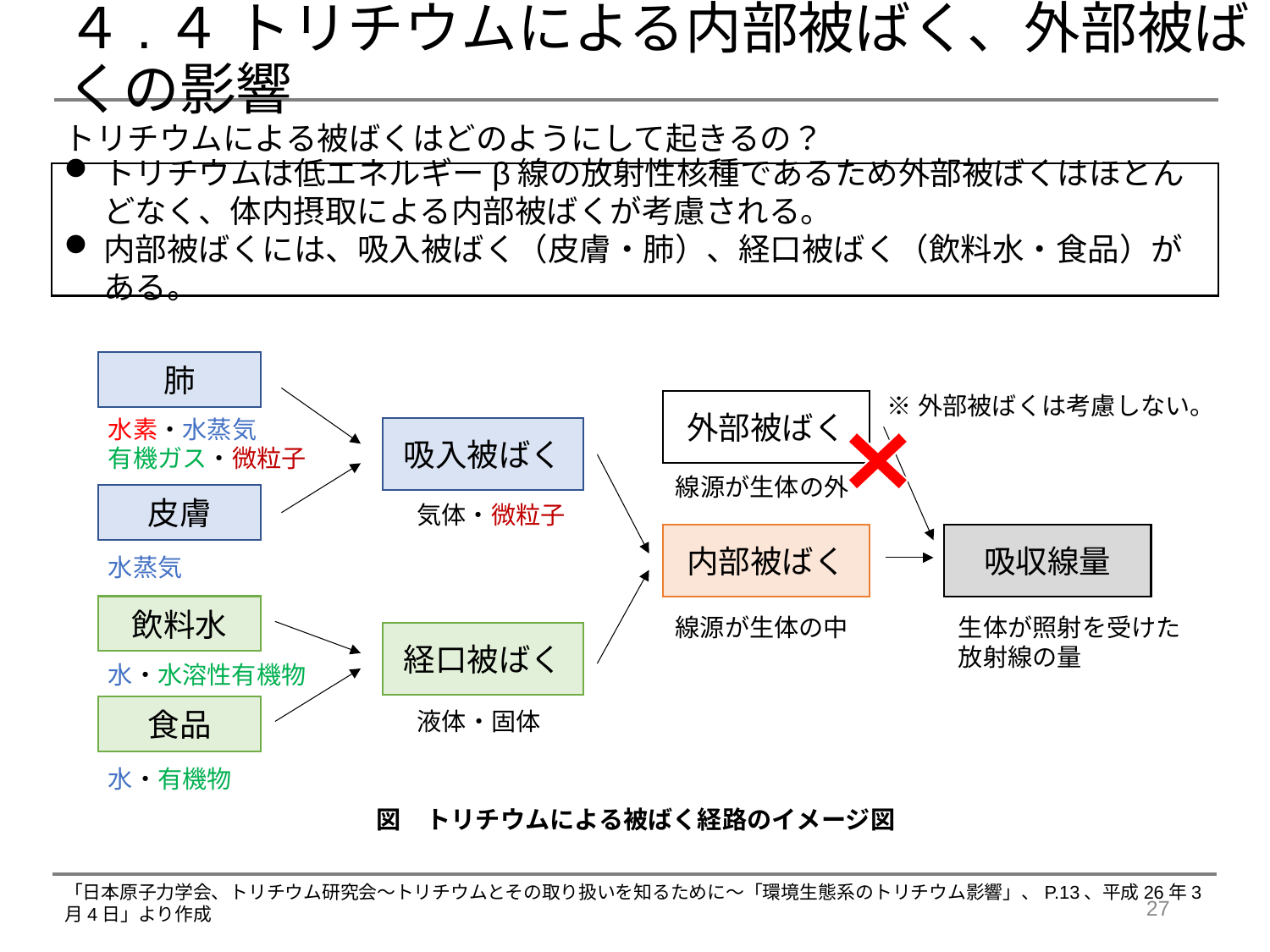

# ４.４ トリチウムによる内部被ばく、外部被ばくの影響
トリチウムによる被ばくはどのようにして起きるの？
トリチウムは低エネルギーβ線の放射性核種であるため外部被ばくはほとんどなく、体内摂取による内部被ばくが考慮される。
内部被ばくには、吸入被ばく（皮膚・肺）、経口被ばく（飲料水・食品）がある。
肺
※外部被ばくは考慮しない。
外部被ばく
水素・水蒸気
有機ガス・微粒子

吸入被ばく
線源が生体の外
皮膚
気体・微粒子
内部被ばく
吸収線量
水蒸気
飲料水
線源が生体の中
生体が照射を受けた放射線の量
経口被ばく
水・水溶性有機物
食品
液体・固体
水・有機物
図　トリチウムによる被ばく経路のイメージ図
「日本原子力学会、トリチウム研究会～トリチウムとその取り扱いを知るために～「環境生態系のトリチウム影響」、P.13、平成26年3月4日」より作成
27